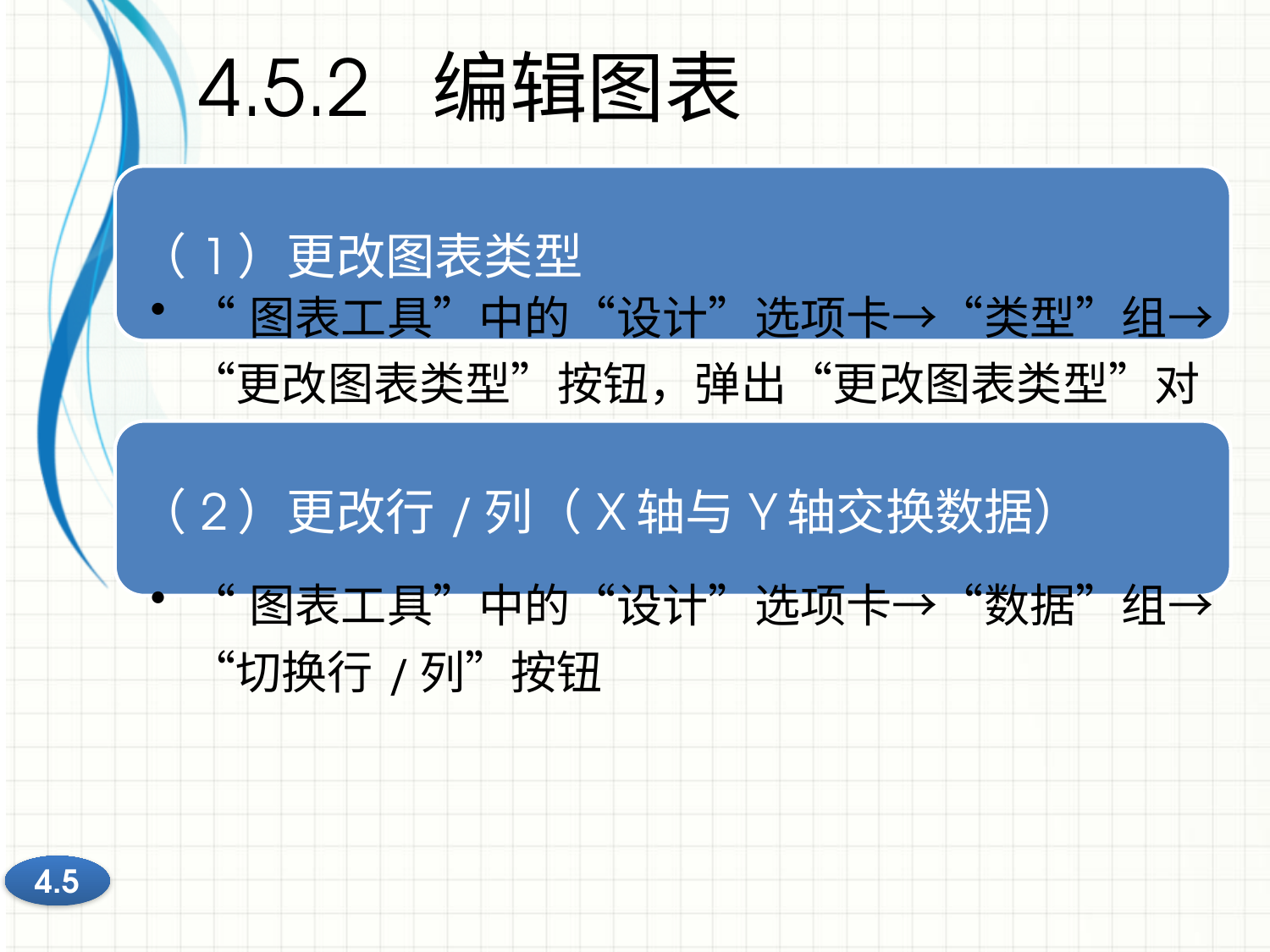

# 4.5.2  编辑图表
（1）更改图表类型
“图表工具”中的“设计”选项卡→“类型”组→“更改图表类型”按钮，弹出“更改图表类型”对话框
（2）更改行/列（X轴与Y轴交换数据）
“图表工具”中的“设计”选项卡→“数据”组→“切换行/列”按钮